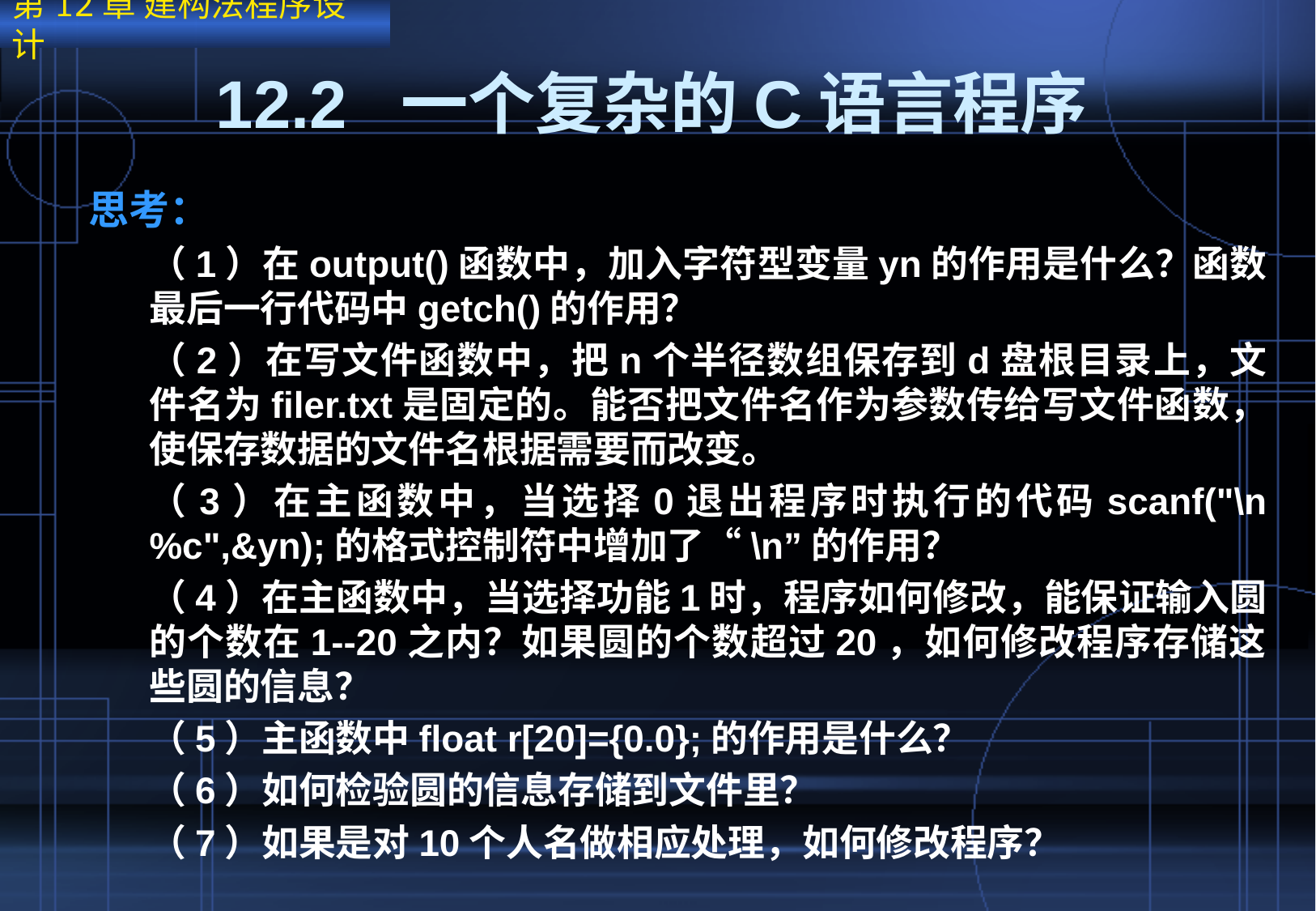

第12章 建构法程序设计
# 12.2  一个复杂的C语言程序
思考：
（1）在output()函数中，加入字符型变量yn的作用是什么？函数最后一行代码中getch()的作用？
（2）在写文件函数中，把n个半径数组保存到d盘根目录上，文件名为filer.txt是固定的。能否把文件名作为参数传给写文件函数，使保存数据的文件名根据需要而改变。
（3）在主函数中，当选择0退出程序时执行的代码scanf("\n%c",&yn);的格式控制符中增加了“\n”的作用？
（4）在主函数中，当选择功能1时，程序如何修改，能保证输入圆的个数在1--20之内？如果圆的个数超过20，如何修改程序存储这些圆的信息？
（5）主函数中float r[20]={0.0};的作用是什么？
（6）如何检验圆的信息存储到文件里？
（7）如果是对10个人名做相应处理，如何修改程序？